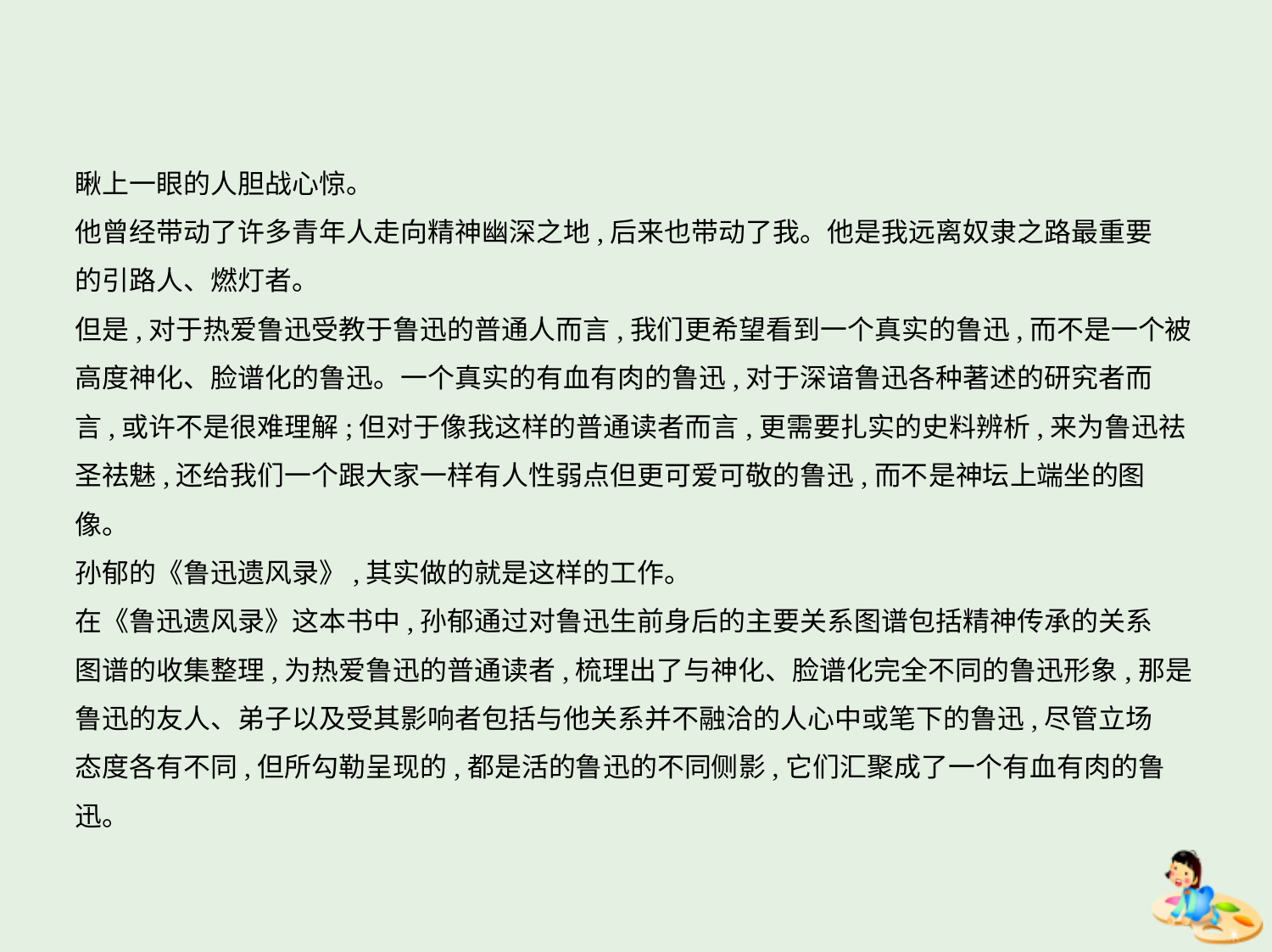

瞅上一眼的人胆战心惊。
他曾经带动了许多青年人走向精神幽深之地,后来也带动了我。他是我远离奴隶之路最重要
的引路人、燃灯者。
但是,对于热爱鲁迅受教于鲁迅的普通人而言,我们更希望看到一个真实的鲁迅,而不是一个被
高度神化、脸谱化的鲁迅。一个真实的有血有肉的鲁迅,对于深谙鲁迅各种著述的研究者而
言,或许不是很难理解;但对于像我这样的普通读者而言,更需要扎实的史料辨析,来为鲁迅祛
圣祛魅,还给我们一个跟大家一样有人性弱点但更可爱可敬的鲁迅,而不是神坛上端坐的图
像。
孙郁的《鲁迅遗风录》,其实做的就是这样的工作。
在《鲁迅遗风录》这本书中,孙郁通过对鲁迅生前身后的主要关系图谱包括精神传承的关系
图谱的收集整理,为热爱鲁迅的普通读者,梳理出了与神化、脸谱化完全不同的鲁迅形象,那是
鲁迅的友人、弟子以及受其影响者包括与他关系并不融洽的人心中或笔下的鲁迅,尽管立场
态度各有不同,但所勾勒呈现的,都是活的鲁迅的不同侧影,它们汇聚成了一个有血有肉的鲁
迅。